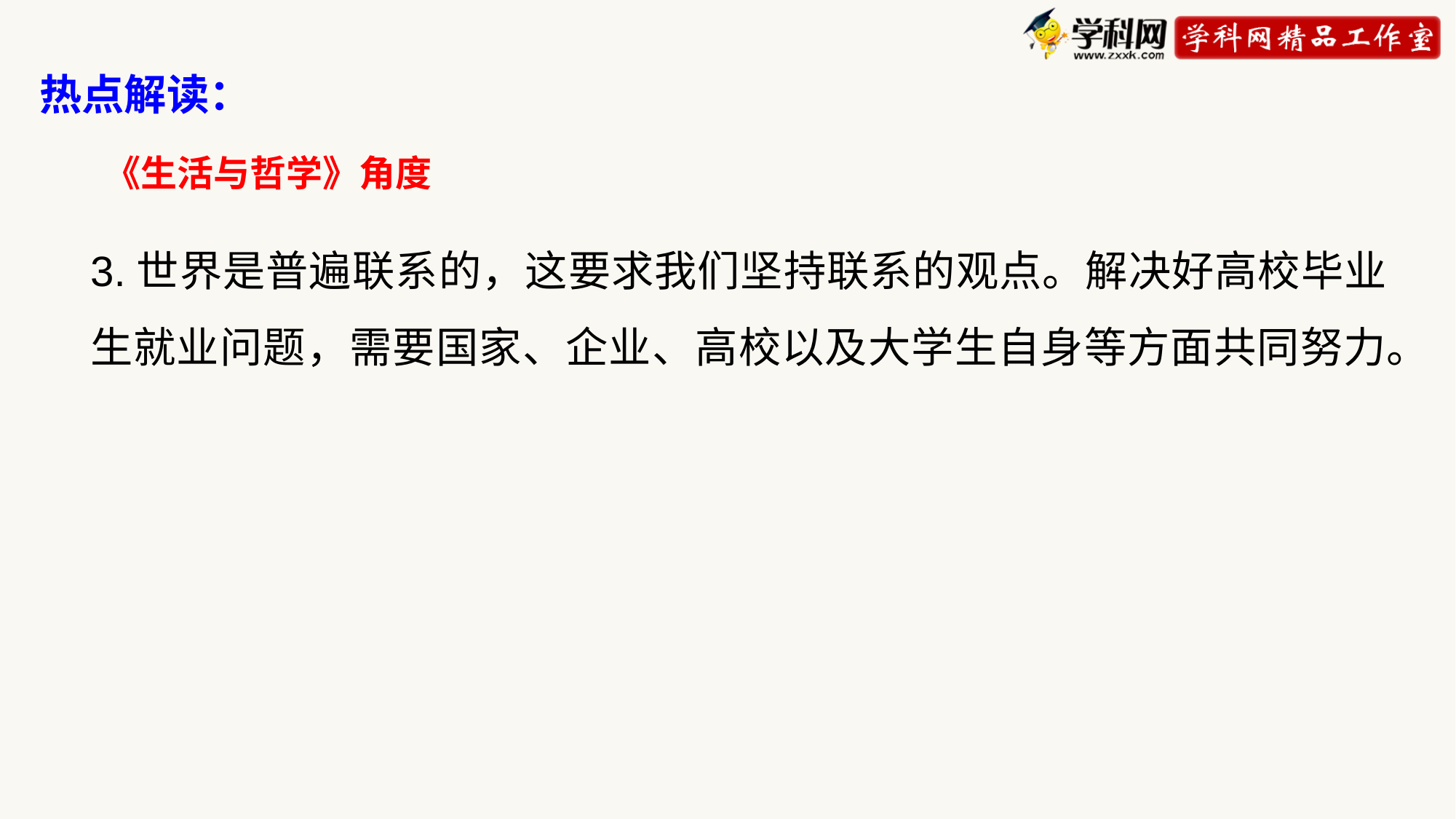

热点解读：
《生活与哲学》角度
3.世界是普遍联系的，这要求我们坚持联系的观点。解决好高校毕业生就业问题，需要国家、企业、高校以及大学生自身等方面共同努力。